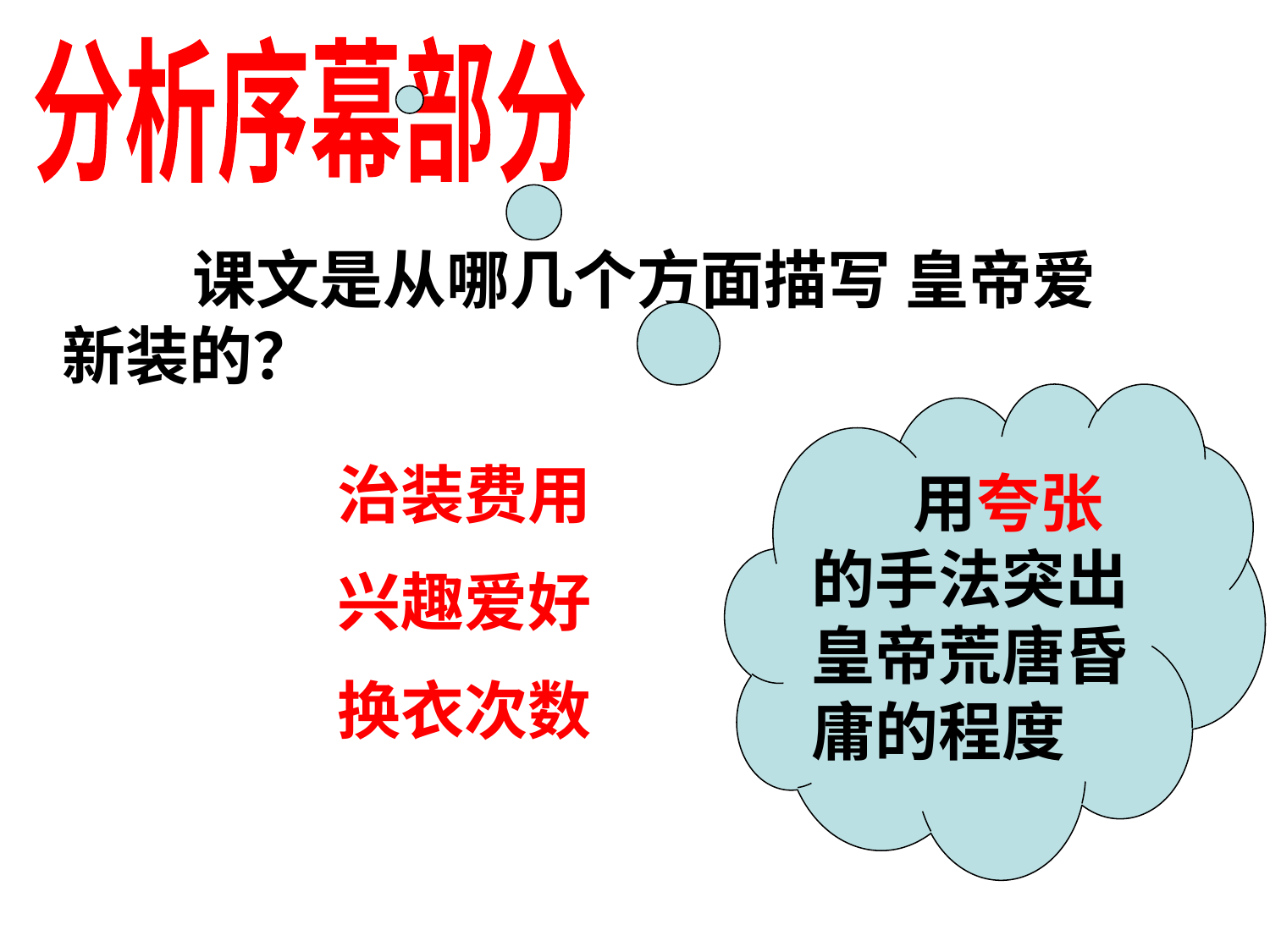

分析序幕部分
        课文是从哪几个方面描写 皇帝爱新装的？
      用夸张的手法突出皇帝荒唐昏庸的程度
治装费用
兴趣爱好
换衣次数